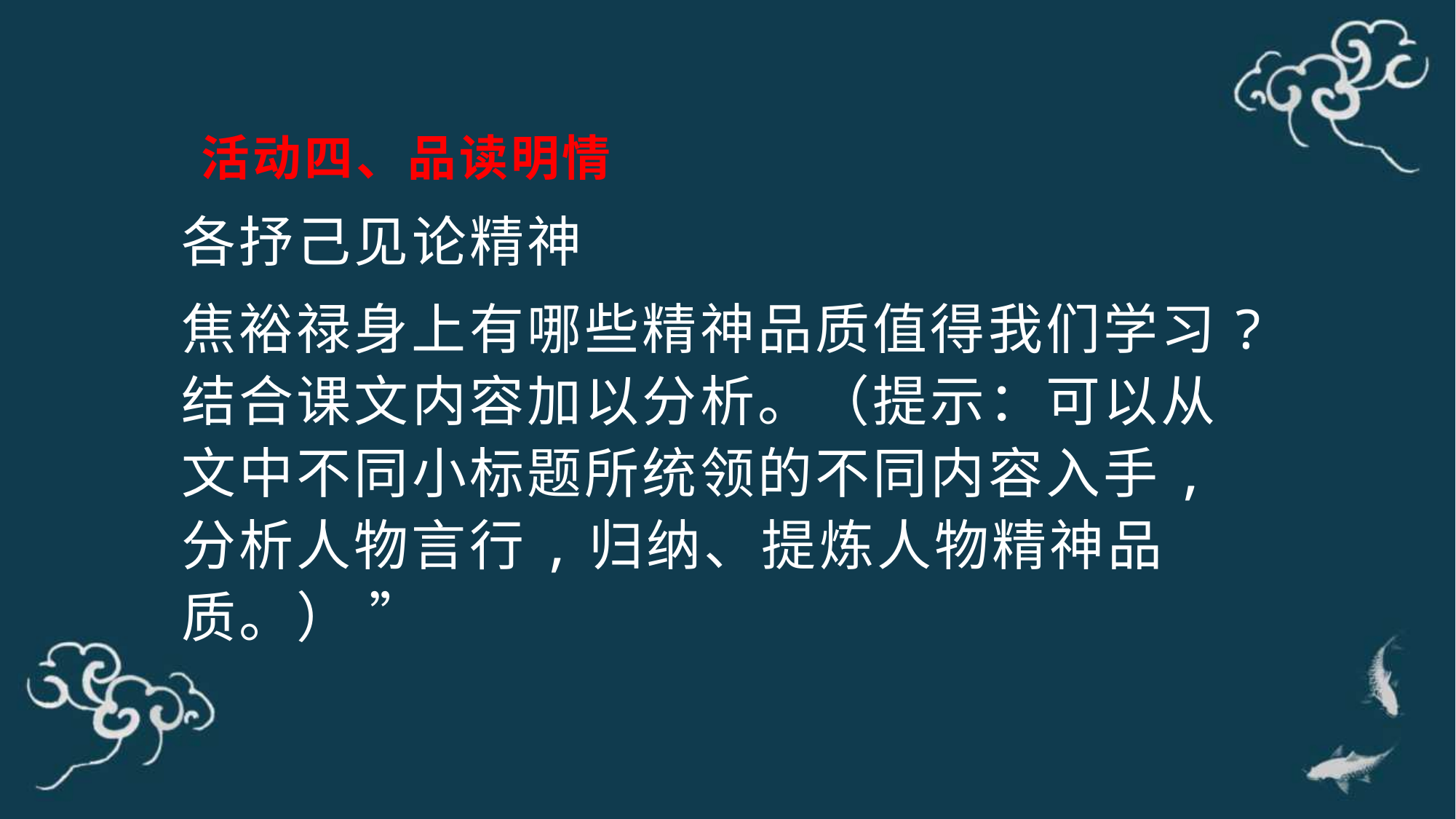

活动四、品读明情
各抒己见论精神
焦裕禄身上有哪些精神品质值得我们学习?结合课文内容加以分析。（提示：可以从文中不同小标题所统领的不同内容入手,分析人物言行,归纳、提炼人物精神品质。） ”